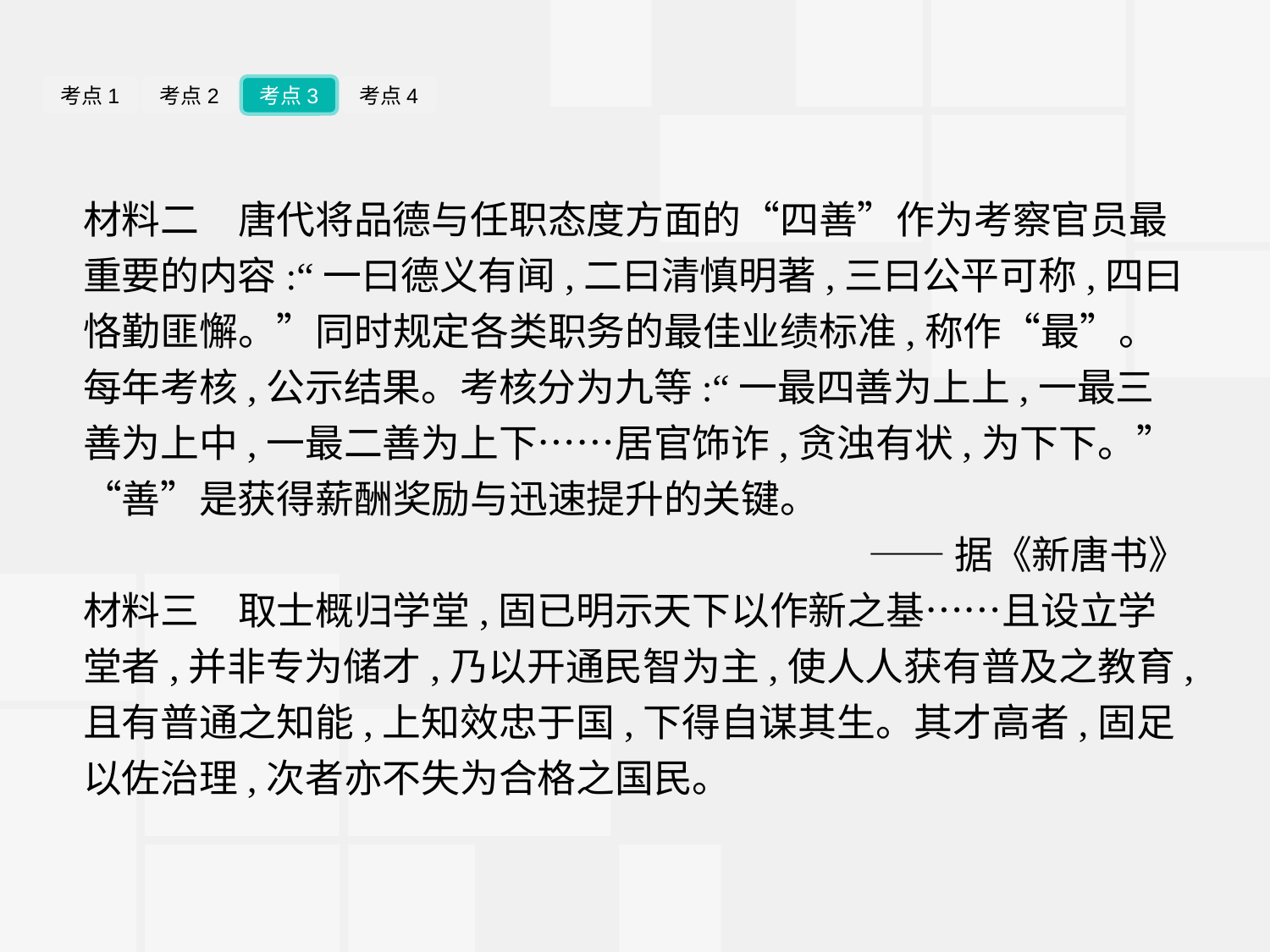

考点1
考点2
考点3
考点4
材料二　唐代将品德与任职态度方面的“四善”作为考察官员最重要的内容:“一曰德义有闻,二曰清慎明著,三曰公平可称,四曰恪勤匪懈。”同时规定各类职务的最佳业绩标准,称作“最”。每年考核,公示结果。考核分为九等:“一最四善为上上,一最三善为上中,一最二善为上下……居官饰诈,贪浊有状,为下下。”“善”是获得薪酬奖励与迅速提升的关键。
——据《新唐书》
材料三　取士概归学堂,固已明示天下以作新之基……且设立学堂者,并非专为储才,乃以开通民智为主,使人人获有普及之教育,且有普通之知能,上知效忠于国,下得自谋其生。其才高者,固足以佐治理,次者亦不失为合格之国民。